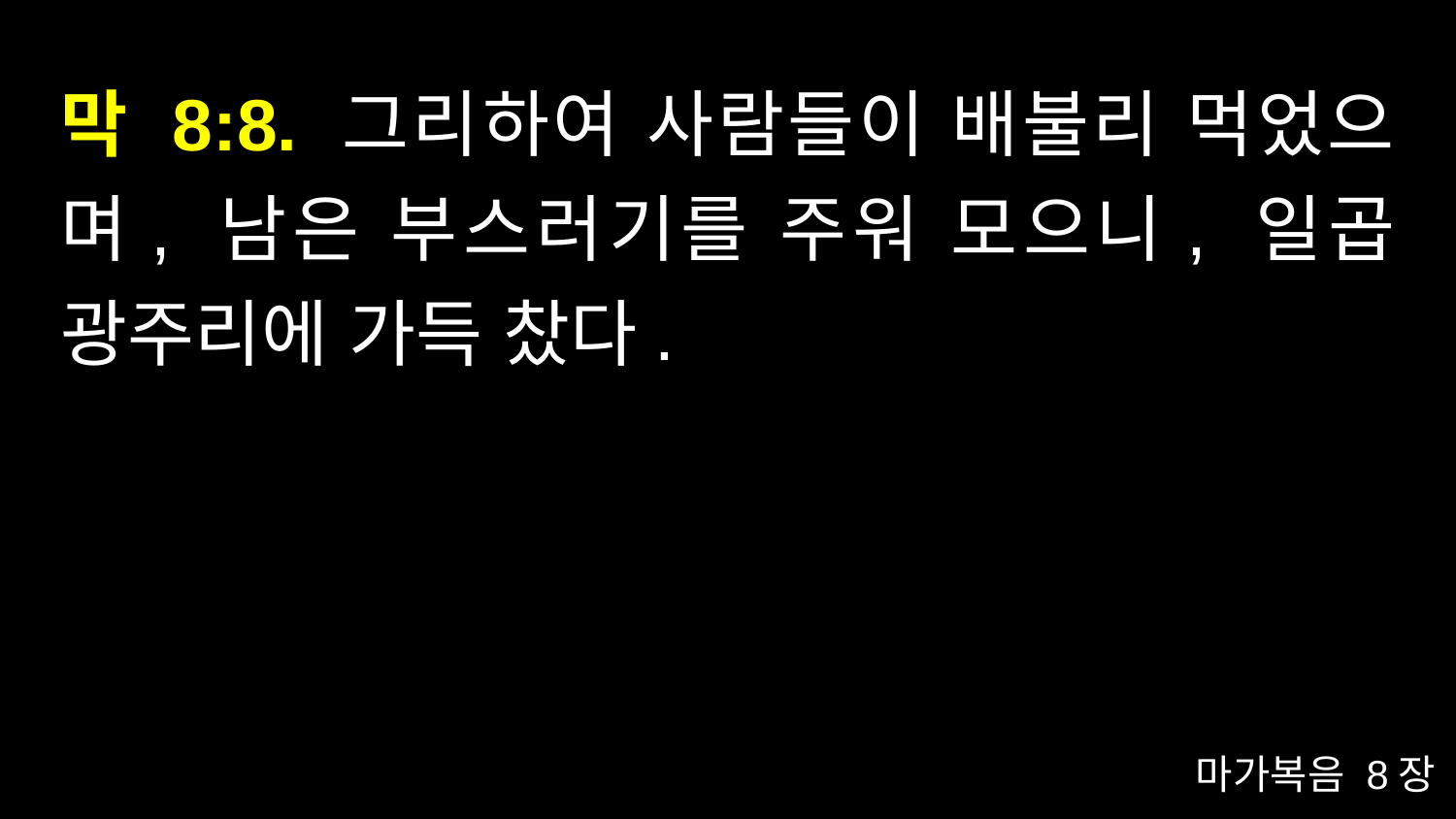

# 막 8:8. 그리하여 사람들이 배불리 먹었으며, 남은 부스러기를 주워 모으니, 일곱 광주리에 가득 찼다.
마가복음 8장